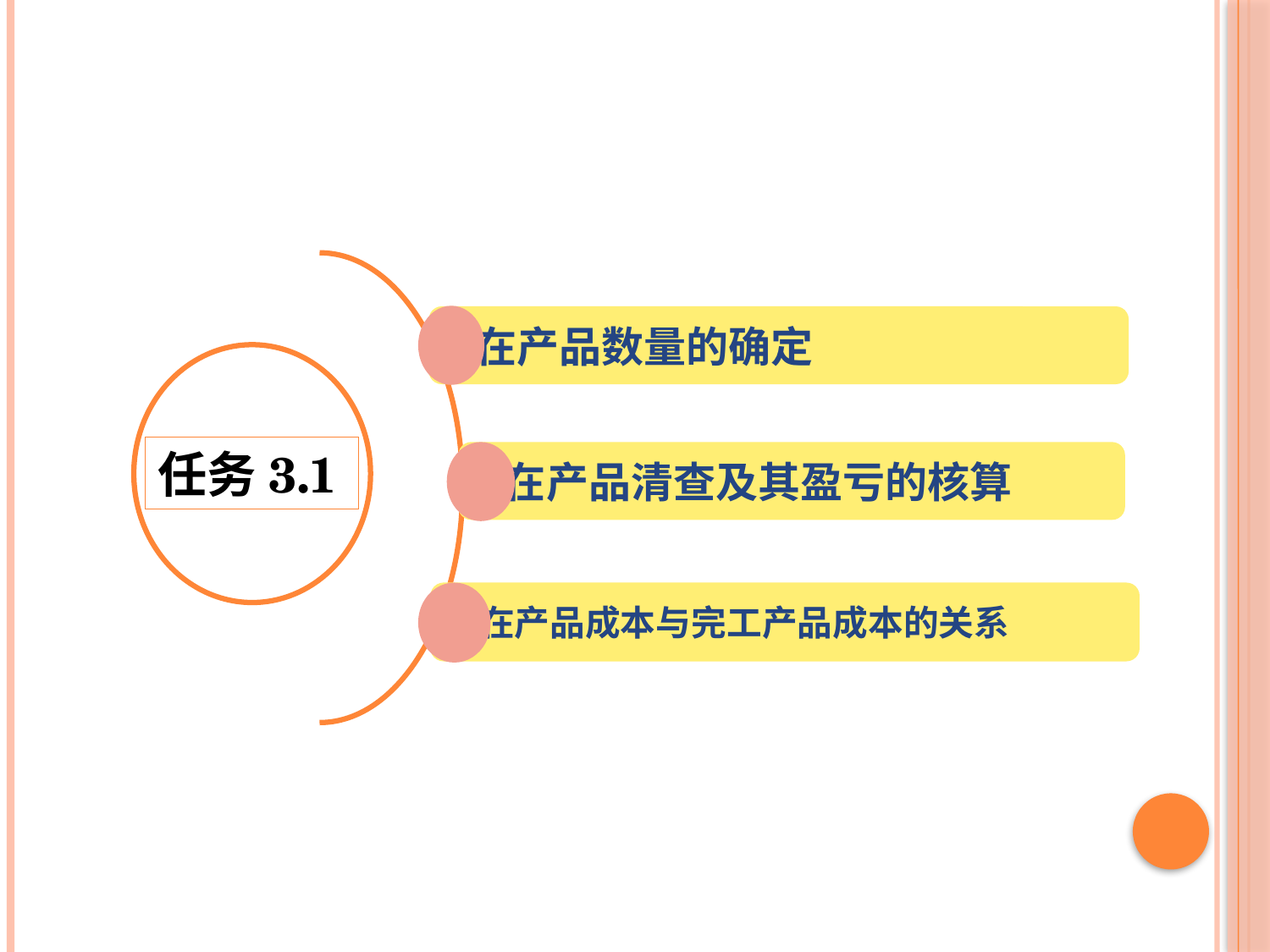

在产品数量的确定

任务3.1

  在产品清查及其盈亏的核算

   在产品成本与完工产品成本的关系